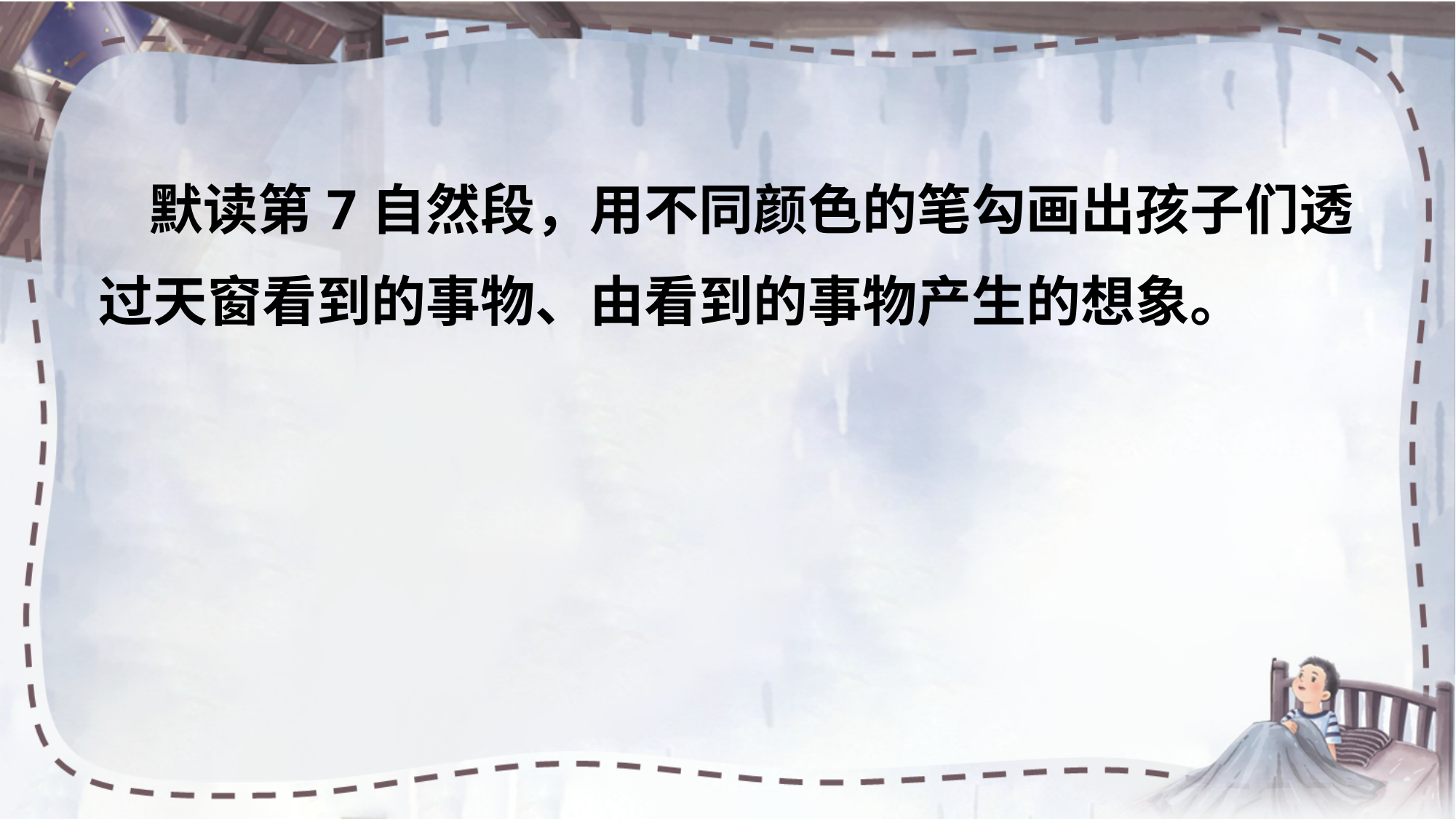

默读第7自然段，用不同颜色的笔勾画出孩子们透过天窗看到的事物、由看到的事物产生的想象。